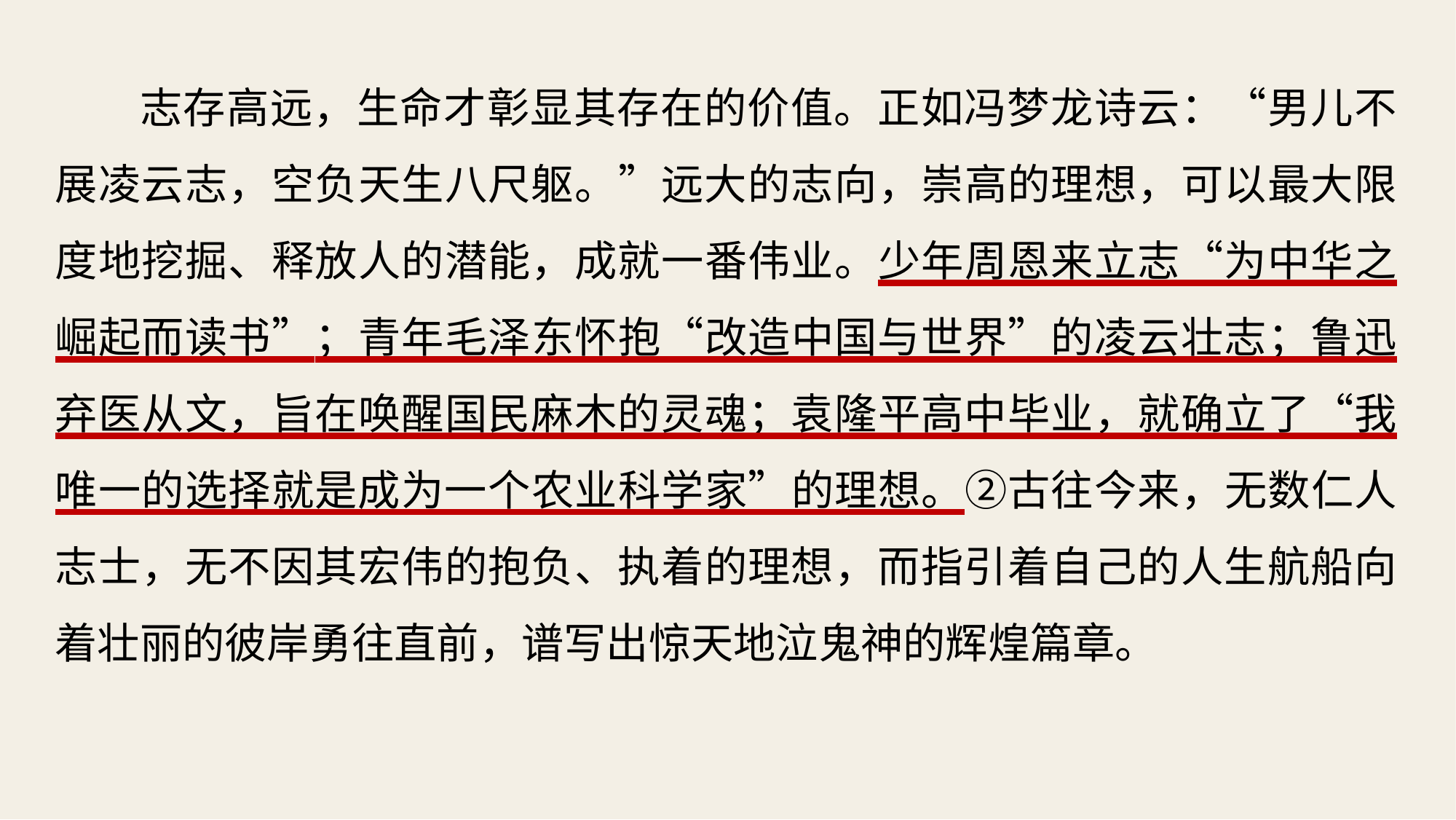

志存高远，生命才彰显其存在的价值。正如冯梦龙诗云：“男儿不展凌云志，空负天生八尺躯。”远大的志向，崇高的理想，可以最大限度地挖掘、释放人的潜能，成就一番伟业。少年周恩来立志“为中华之崛起而读书”；青年毛泽东怀抱“改造中国与世界”的凌云壮志；鲁迅弃医从文，旨在唤醒国民麻木的灵魂；袁隆平高中毕业，就确立了“我唯一的选择就是成为一个农业科学家”的理想。②古往今来，无数仁人志士，无不因其宏伟的抱负、执着的理想，而指引着自己的人生航船向着壮丽的彼岸勇往直前，谱写出惊天地泣鬼神的辉煌篇章。